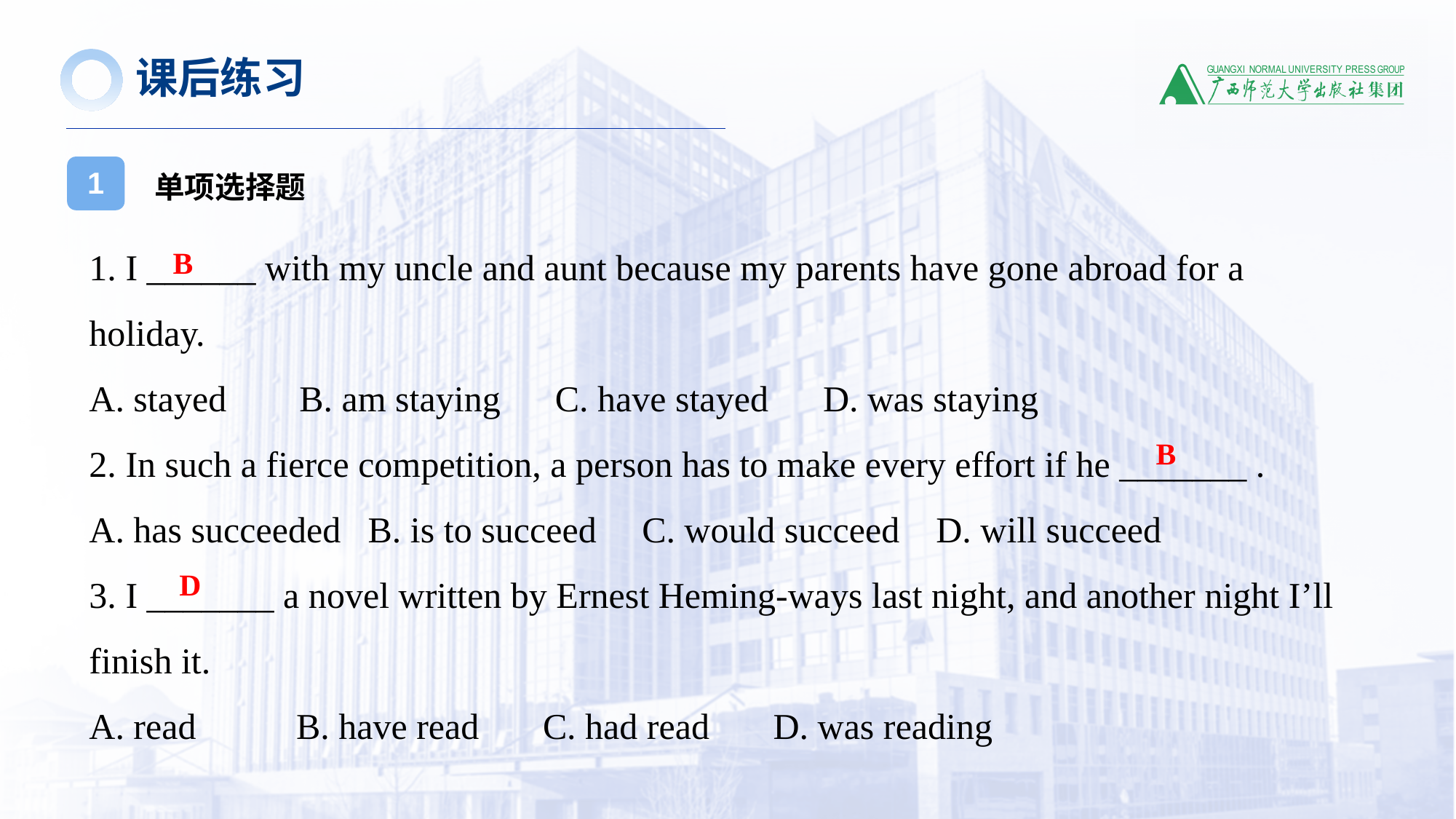

课后练习

单项选择题
1

1. I ______ with my uncle and aunt because my parents have gone abroad for a holiday.
A. stayed        B. am staying      C. have stayed      D. was staying
2. In such a fierce competition, a person has to make every effort if he _______ .
A. has succeeded   B. is to succeed     C. would succeed    D. will succeed
3. I _______ a novel written by Ernest Heming-ways last night, and another night I’ll finish it.
A. read           B. have read       C. had read       D. was reading
B
B
D